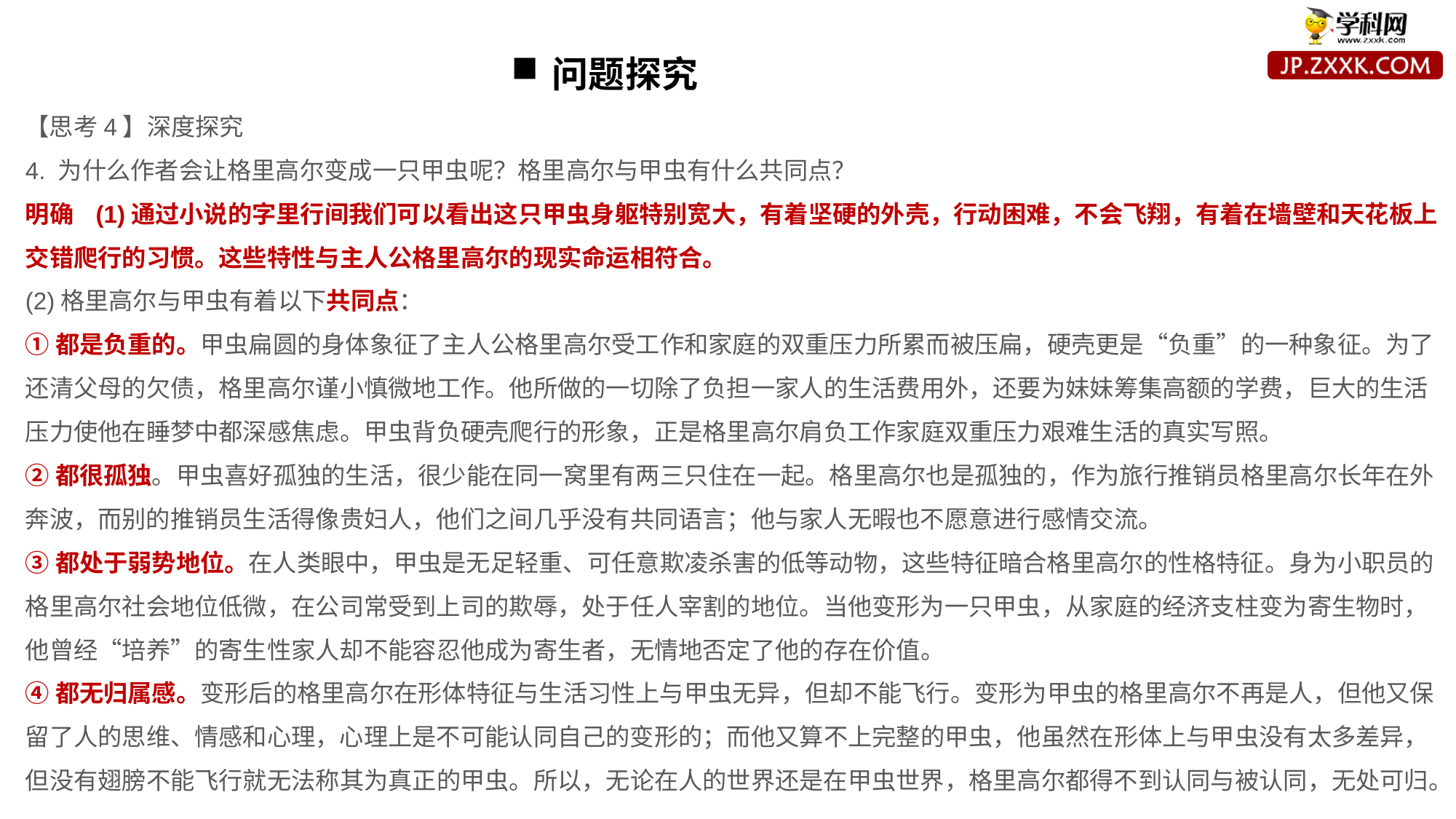

问题探究
【思考4】深度探究
4. 为什么作者会让格里高尔变成一只甲虫呢？格里高尔与甲虫有什么共同点？
明确   (1)通过小说的字里行间我们可以看出这只甲虫身躯特别宽大，有着坚硬的外壳，行动困难，不会飞翔，有着在墙壁和天花板上交错爬行的习惯。这些特性与主人公格里高尔的现实命运相符合。
(2)格里高尔与甲虫有着以下共同点：
①都是负重的。甲虫扁圆的身体象征了主人公格里高尔受工作和家庭的双重压力所累而被压扁，硬壳更是“负重”的一种象征。为了还清父母的欠债，格里高尔谨小慎微地工作。他所做的一切除了负担一家人的生活费用外，还要为妹妹筹集高额的学费，巨大的生活压力使他在睡梦中都深感焦虑。甲虫背负硬壳爬行的形象，正是格里高尔肩负工作家庭双重压力艰难生活的真实写照。
②都很孤独。甲虫喜好孤独的生活，很少能在同一窝里有两三只住在一起。格里高尔也是孤独的，作为旅行推销员格里高尔长年在外奔波，而别的推销员生活得像贵妇人，他们之间几乎没有共同语言；他与家人无暇也不愿意进行感情交流。
③都处于弱势地位。在人类眼中，甲虫是无足轻重、可任意欺凌杀害的低等动物，这些特征暗合格里高尔的性格特征。身为小职员的格里高尔社会地位低微，在公司常受到上司的欺辱，处于任人宰割的地位。当他变形为一只甲虫，从家庭的经济支柱变为寄生物时，他曾经“培养”的寄生性家人却不能容忍他成为寄生者，无情地否定了他的存在价值。
④都无归属感。变形后的格里高尔在形体特征与生活习性上与甲虫无异，但却不能飞行。变形为甲虫的格里高尔不再是人，但他又保留了人的思维、情感和心理，心理上是不可能认同自己的变形的；而他又算不上完整的甲虫，他虽然在形体上与甲虫没有太多差异，但没有翅膀不能飞行就无法称其为真正的甲虫。所以，无论在人的世界还是在甲虫世界，格里高尔都得不到认同与被认同，无处可归。